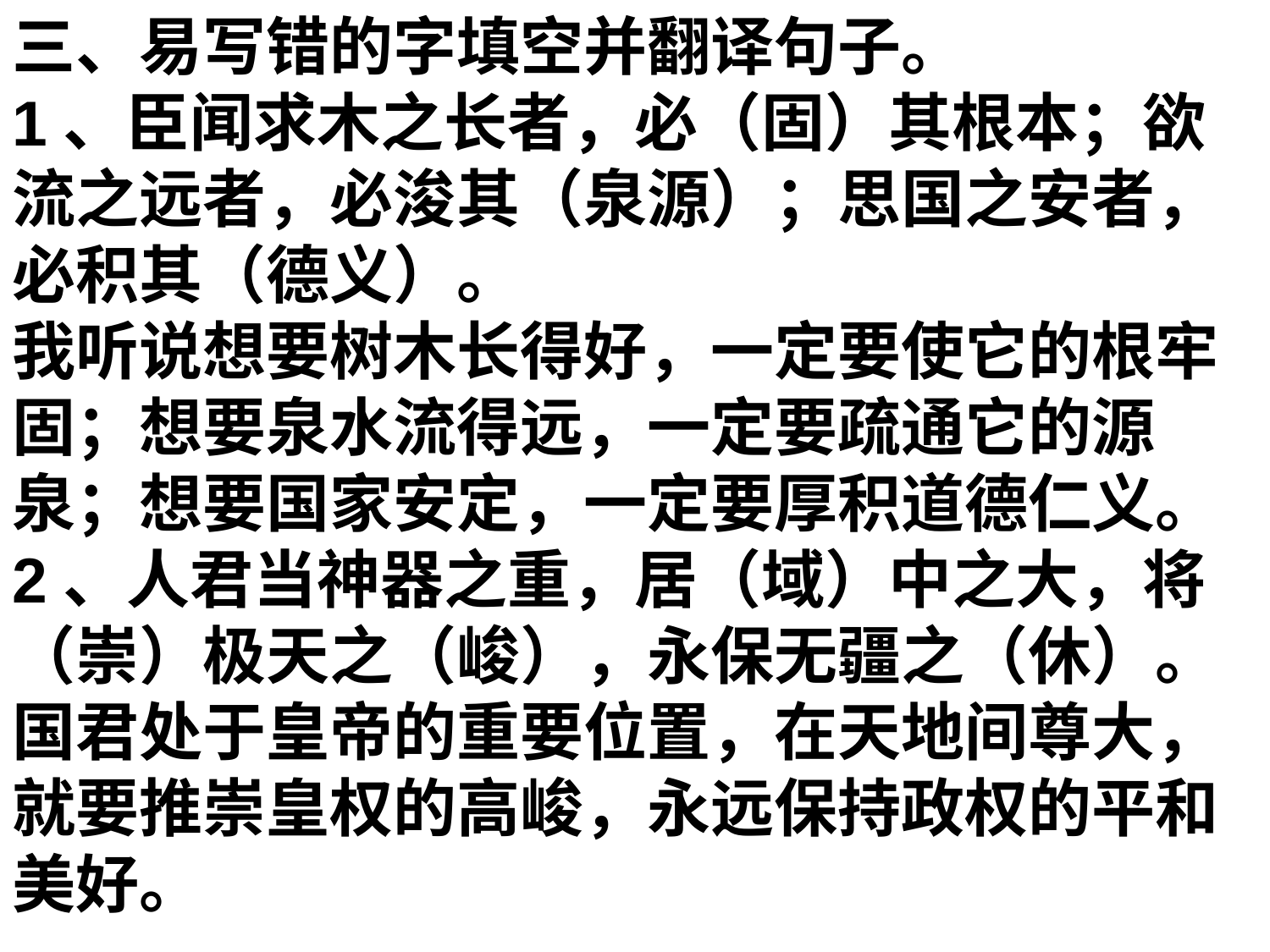

三、易写错的字填空并翻译句子。
1、臣闻求木之长者，必（固）其根本；欲流之远者，必浚其（泉源）；思国之安者，必积其（德义）。
我听说想要树木长得好，一定要使它的根牢固；想要泉水流得远，一定要疏通它的源泉；想要国家安定，一定要厚积道德仁义。
2、人君当神器之重，居（域）中之大，将（崇）极天之（峻），永保无疆之（休）。
国君处于皇帝的重要位置，在天地间尊大，就要推崇皇权的高峻，永远保持政权的平和美好。